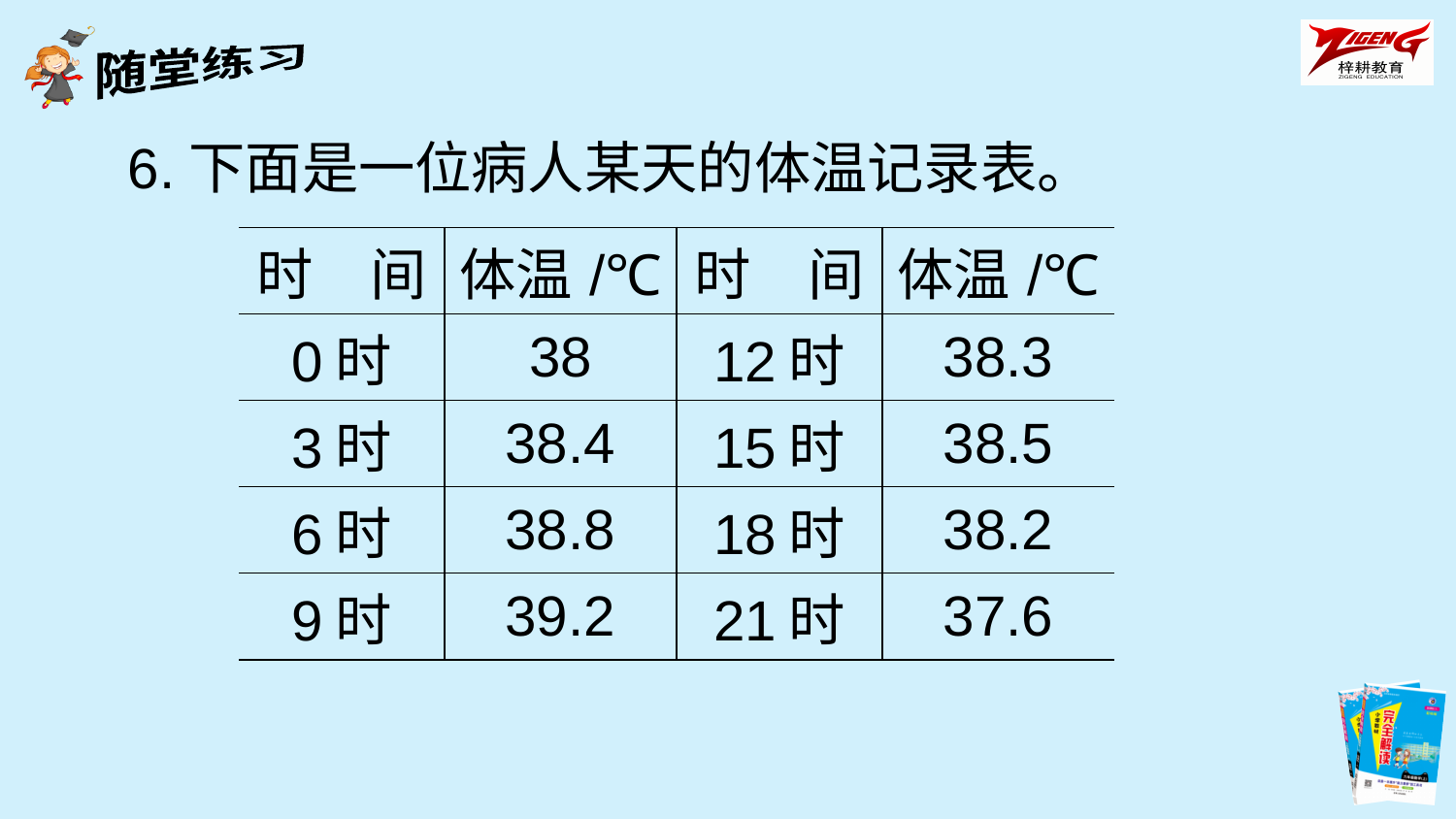

6.下面是一位病人某天的体温记录表。
| 时　间 | 体温/℃ | 时　间 | 体温/℃ |
| --- | --- | --- | --- |
| 0时 | 38 | 12时 | 38.3 |
| 3时 | 38.4 | 15时 | 38.5 |
| 6时 | 38.8 | 18时 | 38.2 |
| 9时 | 39.2 | 21时 | 37.6 |